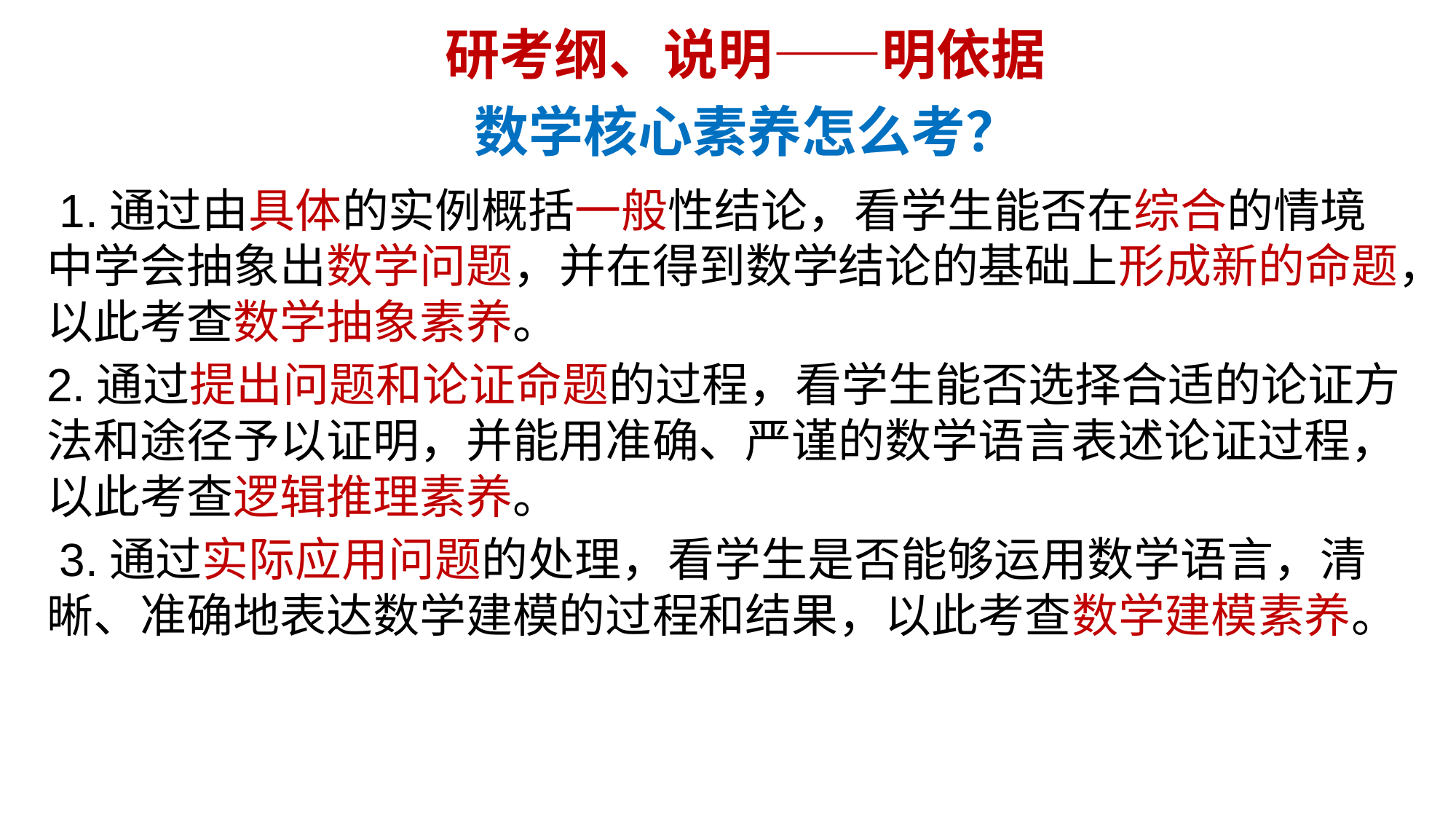

研考纲、说明——明依据
# 数学核心素养怎么考？
 1.通过由具体的实例概括一般性结论，看学生能否在综合的情境中学会抽象出数学问题，并在得到数学结论的基础上形成新的命题，以此考查数学抽象素养。
2.通过提出问题和论证命题的过程，看学生能否选择合适的论证方法和途径予以证明，并能用准确、严谨的数学语言表述论证过程，以此考查逻辑推理素养。
 3.通过实际应用问题的处理，看学生是否能够运用数学语言，清晰、准确地表达数学建模的过程和结果，以此考查数学建模素养。